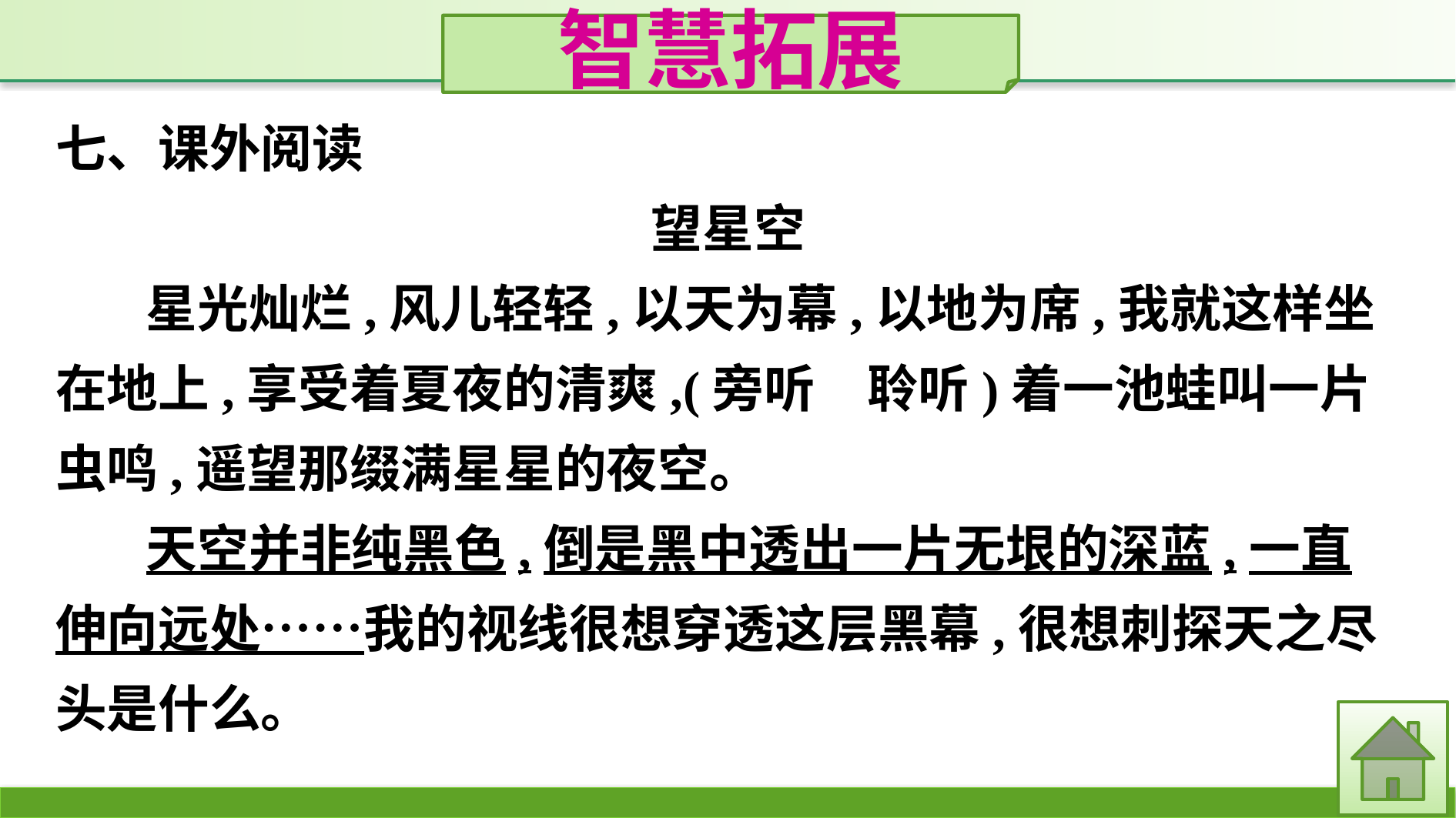

智慧拓展
七、课外阅读
望星空
星光灿烂,风儿轻轻,以天为幕,以地为席,我就这样坐在地上,享受着夏夜的清爽,(旁听　聆听)着一池蛙叫一片虫鸣,遥望那缀满星星的夜空。
天空并非纯黑色,倒是黑中透出一片无垠的深蓝,一直伸向远处……我的视线很想穿透这层黑幕,很想刺探天之尽头是什么。